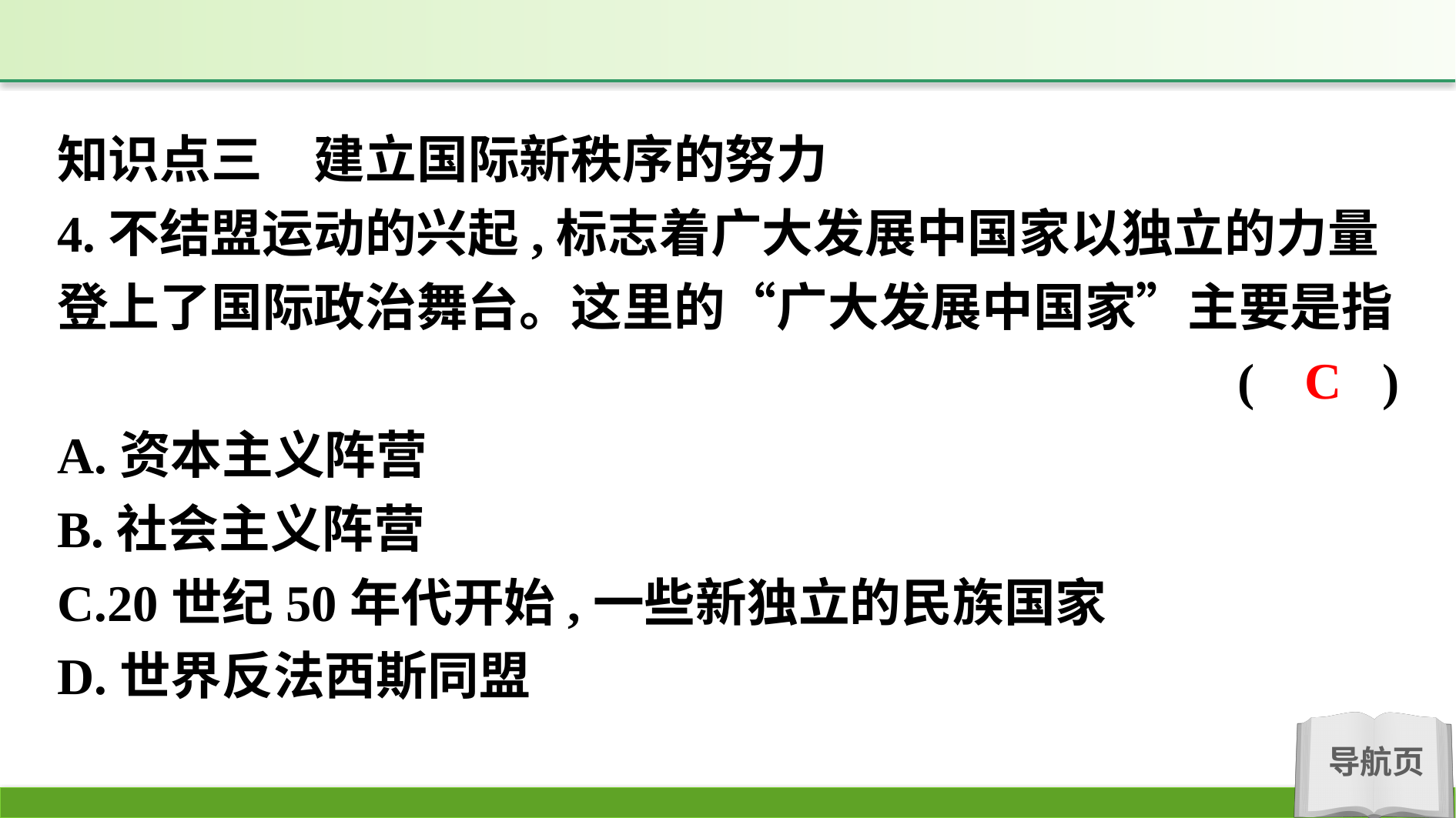

知识点三　建立国际新秩序的努力
4.不结盟运动的兴起,标志着广大发展中国家以独立的力量登上了国际政治舞台。这里的“广大发展中国家”主要是指
(　　)
A.资本主义阵营
B.社会主义阵营
C.20世纪50年代开始,一些新独立的民族国家
D.世界反法西斯同盟
C